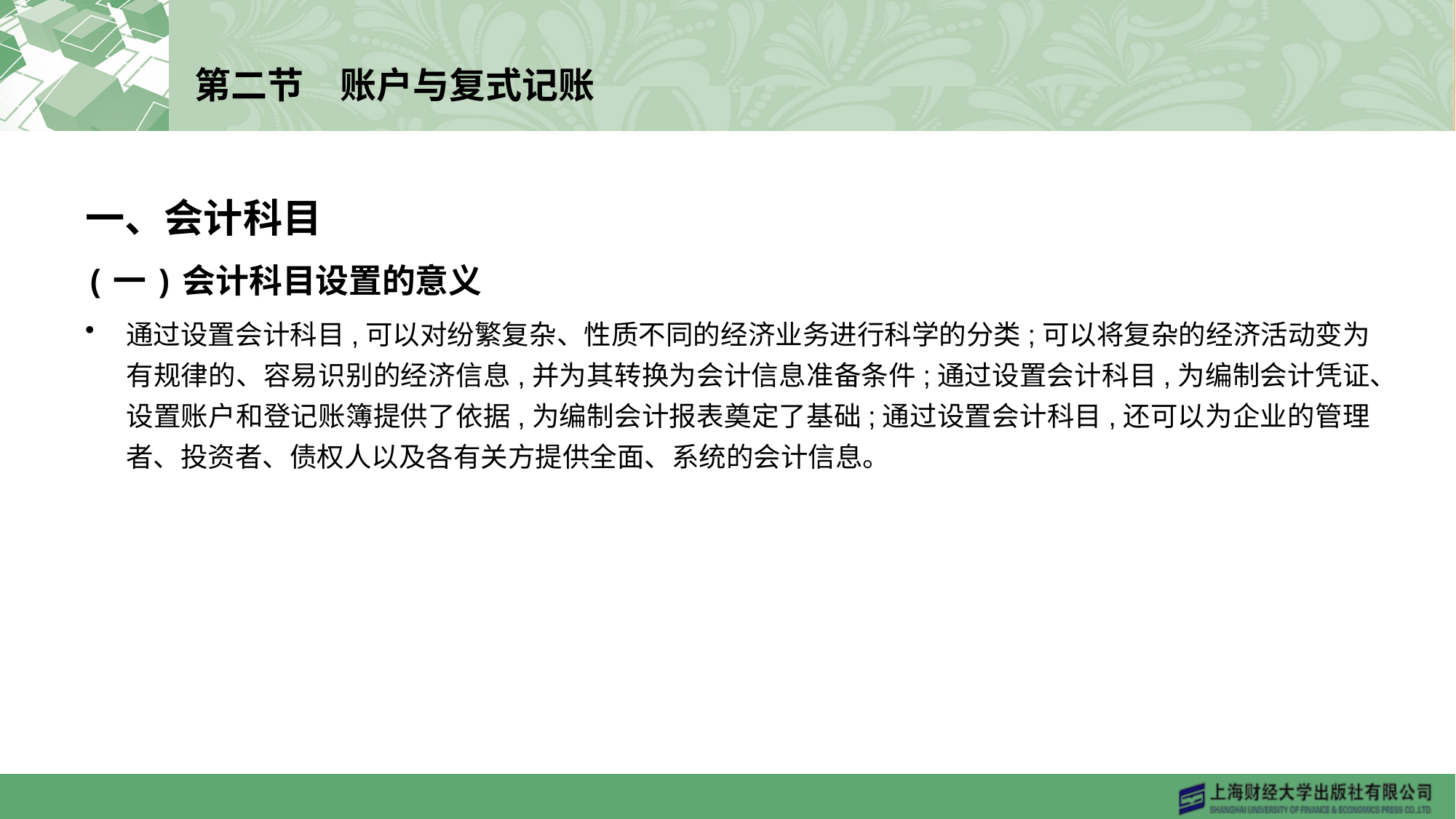

# 第二节　账户与复式记账
一、会计科目
(一)会计科目设置的意义
通过设置会计科目,可以对纷繁复杂、性质不同的经济业务进行科学的分类;可以将复杂的经济活动变为有规律的、容易识别的经济信息,并为其转换为会计信息准备条件;通过设置会计科目,为编制会计凭证、设置账户和登记账簿提供了依据,为编制会计报表奠定了基础;通过设置会计科目,还可以为企业的管理者、投资者、债权人以及各有关方提供全面、系统的会计信息。